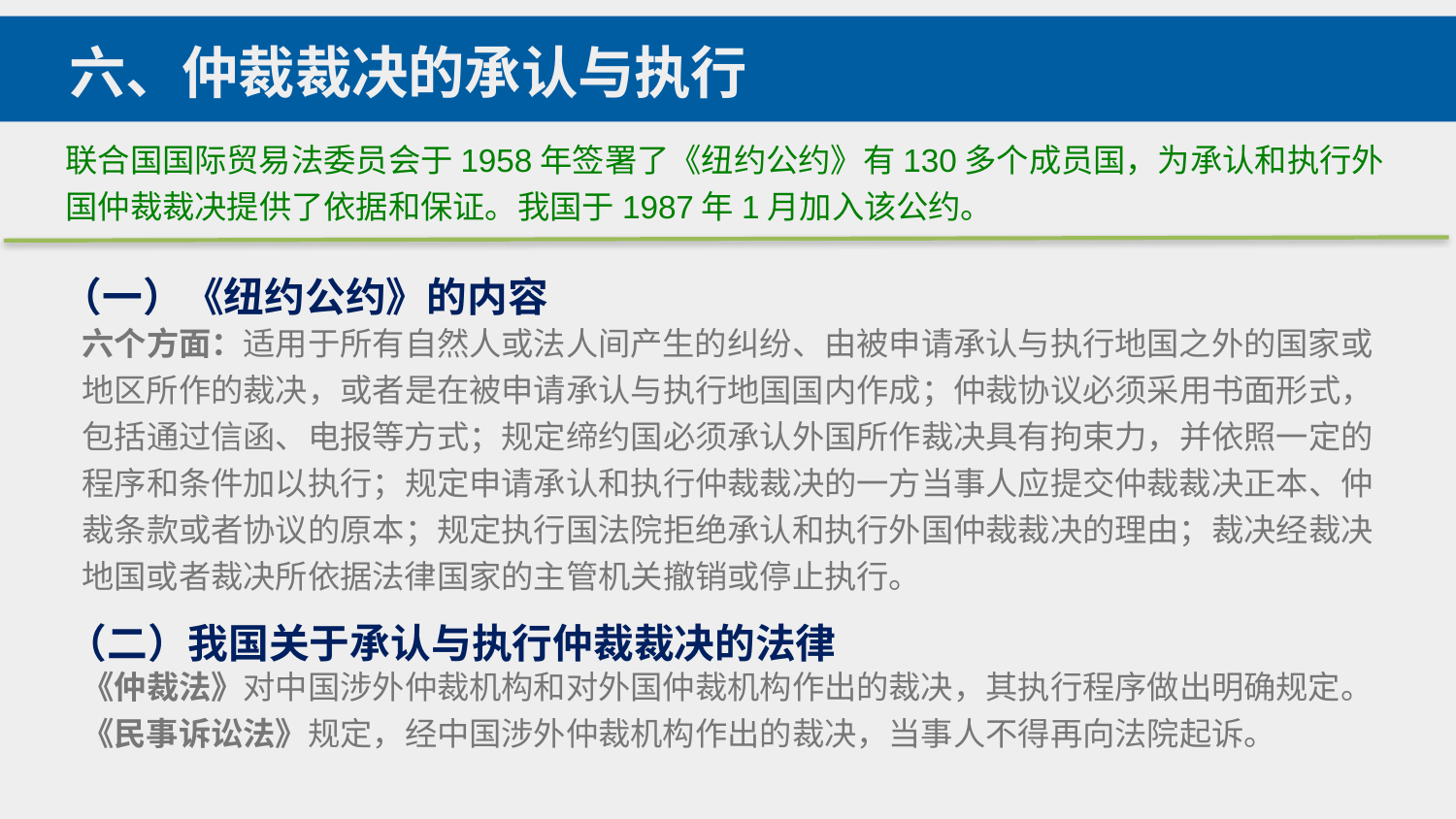

六、仲裁裁决的承认与执行
联合国国际贸易法委员会于1958年签署了《纽约公约》有130多个成员国，为承认和执行外国仲裁裁决提供了依据和保证。我国于1987年1月加入该公约。
（一）《纽约公约》的内容
六个方面：适用于所有自然人或法人间产生的纠纷、由被申请承认与执行地国之外的国家或地区所作的裁决，或者是在被申请承认与执行地国国内作成；仲裁协议必须采用书面形式，包括通过信函、电报等方式；规定缔约国必须承认外国所作裁决具有拘束力，并依照一定的程序和条件加以执行；规定申请承认和执行仲裁裁决的一方当事人应提交仲裁裁决正本、仲裁条款或者协议的原本；规定执行国法院拒绝承认和执行外国仲裁裁决的理由；裁决经裁决地国或者裁决所依据法律国家的主管机关撤销或停止执行。
（二）我国关于承认与执行仲裁裁决的法律
《仲裁法》对中国涉外仲裁机构和对外国仲裁机构作出的裁决，其执行程序做出明确规定。
《民事诉讼法》规定，经中国涉外仲裁机构作出的裁决，当事人不得再向法院起诉。